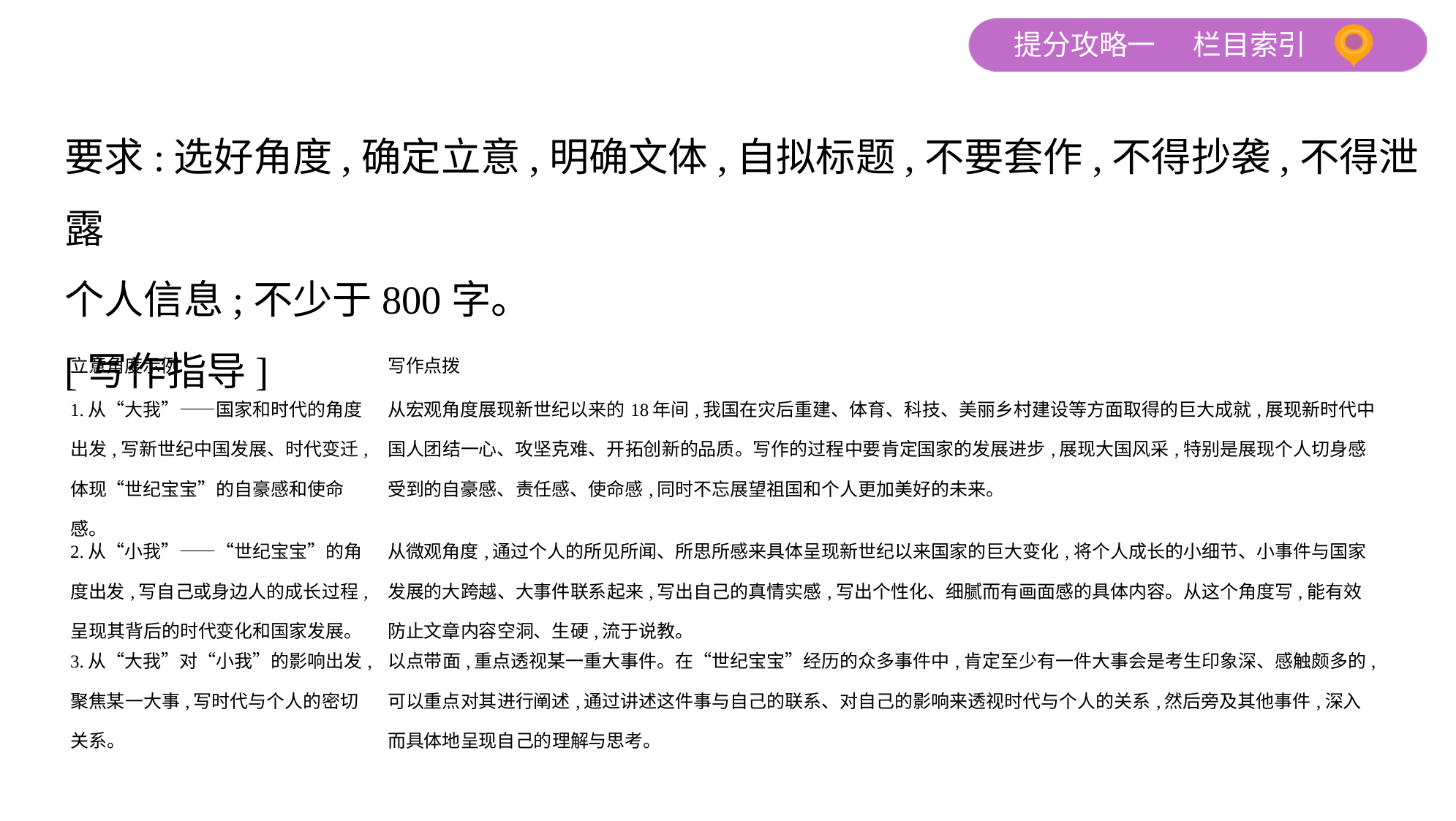

要求:选好角度,确定立意,明确文体,自拟标题,不要套作,不得抄袭,不得泄露
个人信息;不少于800字。
[写作指导]
| 立意角度示例 | 写作点拨 |
| --- | --- |
| 1.从“大我”——国家和时代的角度出发,写新世纪中国发展、时代变迁,体现“世纪宝宝”的自豪感和使命感。 | 从宏观角度展现新世纪以来的18年间,我国在灾后重建、体育、科技、美丽乡村建设等方面取得的巨大成就,展现新时代中国人团结一心、攻坚克难、开拓创新的品质。写作的过程中要肯定国家的发展进步,展现大国风采,特别是展现个人切身感受到的自豪感、责任感、使命感,同时不忘展望祖国和个人更加美好的未来。 |
| 2.从“小我”——“世纪宝宝”的角度出发,写自己或身边人的成长过程,呈现其背后的时代变化和国家发展。 | 从微观角度,通过个人的所见所闻、所思所感来具体呈现新世纪以来国家的巨大变化,将个人成长的小细节、小事件与国家发展的大跨越、大事件联系起来,写出自己的真情实感,写出个性化、细腻而有画面感的具体内容。从这个角度写,能有效防止文章内容空洞、生硬,流于说教。 |
| 3.从“大我”对“小我”的影响出发,聚焦某一大事,写时代与个人的密切关系。 | 以点带面,重点透视某一重大事件。在“世纪宝宝”经历的众多事件中,肯定至少有一件大事会是考生印象深、感触颇多的,可以重点对其进行阐述,通过讲述这件事与自己的联系、对自己的影响来透视时代与个人的关系,然后旁及其他事件,深入而具体地呈现自己的理解与思考。 |